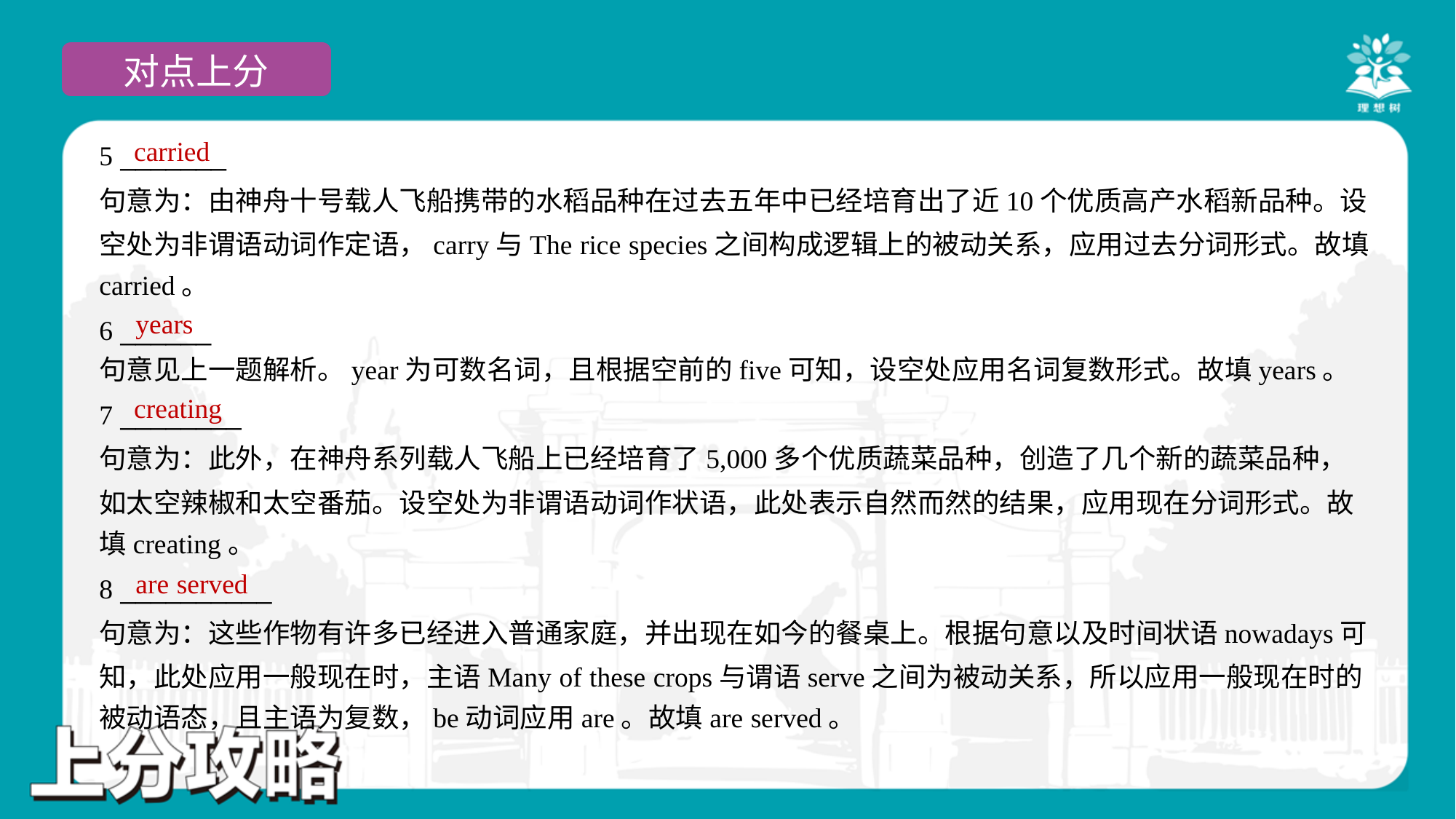

carried
5 _______
句意为：由神舟十号载人飞船携带的水稻品种在过去五年中已经培育出了近10个优质高产水稻新品种。设
空处为非谓语动词作定语，carry与The rice species之间构成逻辑上的被动关系，应用过去分词形式。故填
carried。
years
6 ______
句意见上一题解析。year为可数名词，且根据空前的five可知，设空处应用名词复数形式。故填years。
creating
7 ________
句意为：此外，在神舟系列载人飞船上已经培育了5,000多个优质蔬菜品种，创造了几个新的蔬菜品种，
如太空辣椒和太空番茄。设空处为非谓语动词作状语，此处表示自然而然的结果，应用现在分词形式。故
填creating。
are served
8 __________
句意为：这些作物有许多已经进入普通家庭，并出现在如今的餐桌上。根据句意以及时间状语nowadays可
知，此处应用一般现在时，主语Many of these crops与谓语serve之间为被动关系，所以应用一般现在时的
被动语态，且主语为复数，be动词应用are。故填are served。